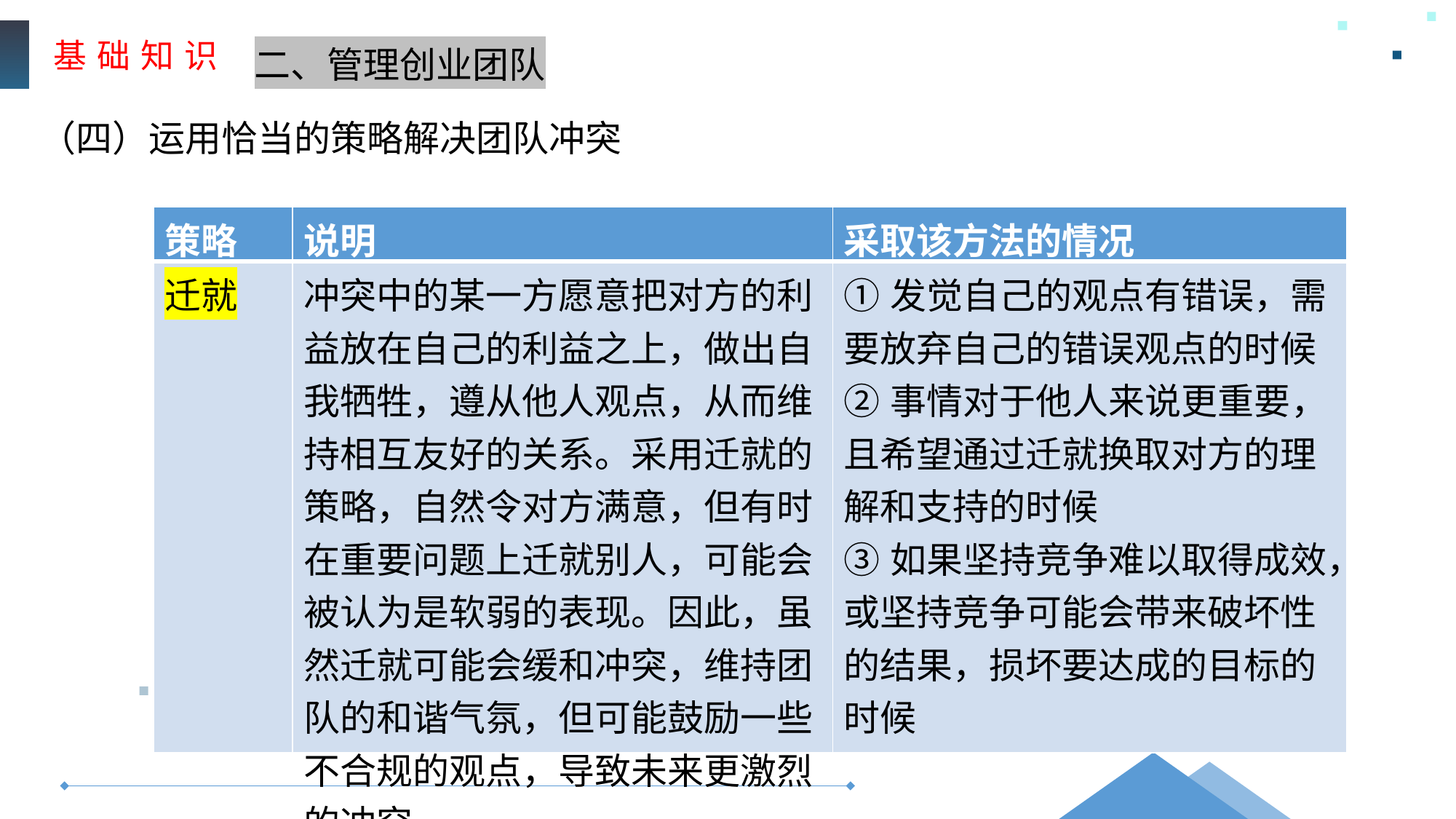

基 础 知 识

二、管理创业团队
（四）运用恰当的策略解决团队冲突
| 策略 | 说明 | 采取该方法的情况 |
| --- | --- | --- |
| 迁就 | 冲突中的某一方愿意把对方的利益放在自己的利益之上，做出自我牺牲，遵从他人观点，从而维持相互友好的关系。采用迁就的策略，自然令对方满意，但有时在重要问题上迁就别人，可能会被认为是软弱的表现。因此，虽然迁就可能会缓和冲突，维持团队的和谐气氛，但可能鼓励一些不合规的观点，导致未来更激烈的冲突 | ①发觉自己的观点有错误，需要放弃自己的错误观点的时候 ②事情对于他人来说更重要，且希望通过迁就换取对方的理解和支持的时候 ③如果坚持竞争难以取得成效，或坚持竞争可能会带来破坏性的结果，损坏要达成的目标的时候 |